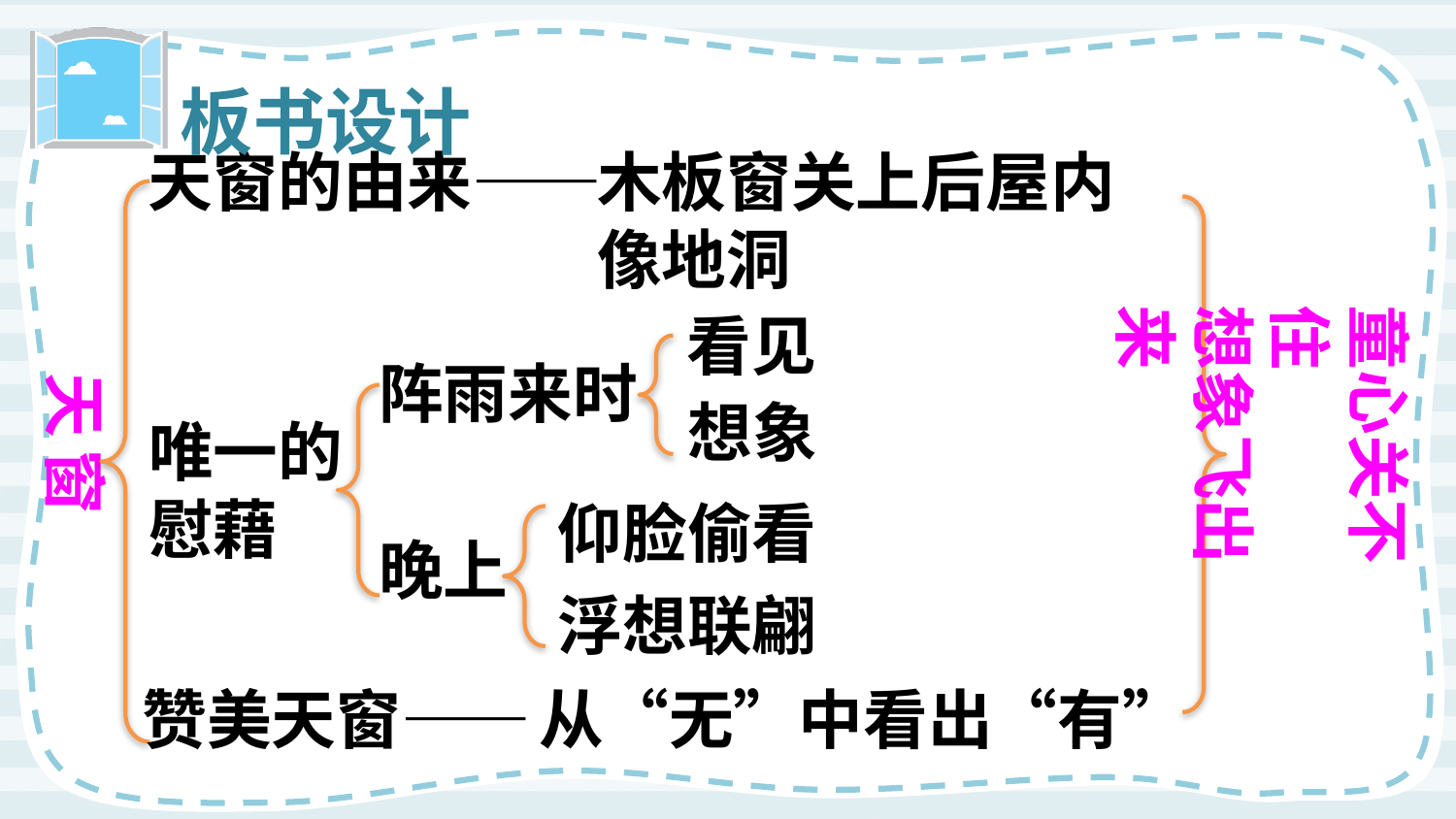

板书设计
天窗
天窗的由来——
木板窗关上后屋内像地洞

童心关不住
想象飞出来
看见

阵雨来时
想象

唯一的慰藉
仰脸偷看

晚上
浮想联翩
赞美天窗——
从“无”中看出“有”